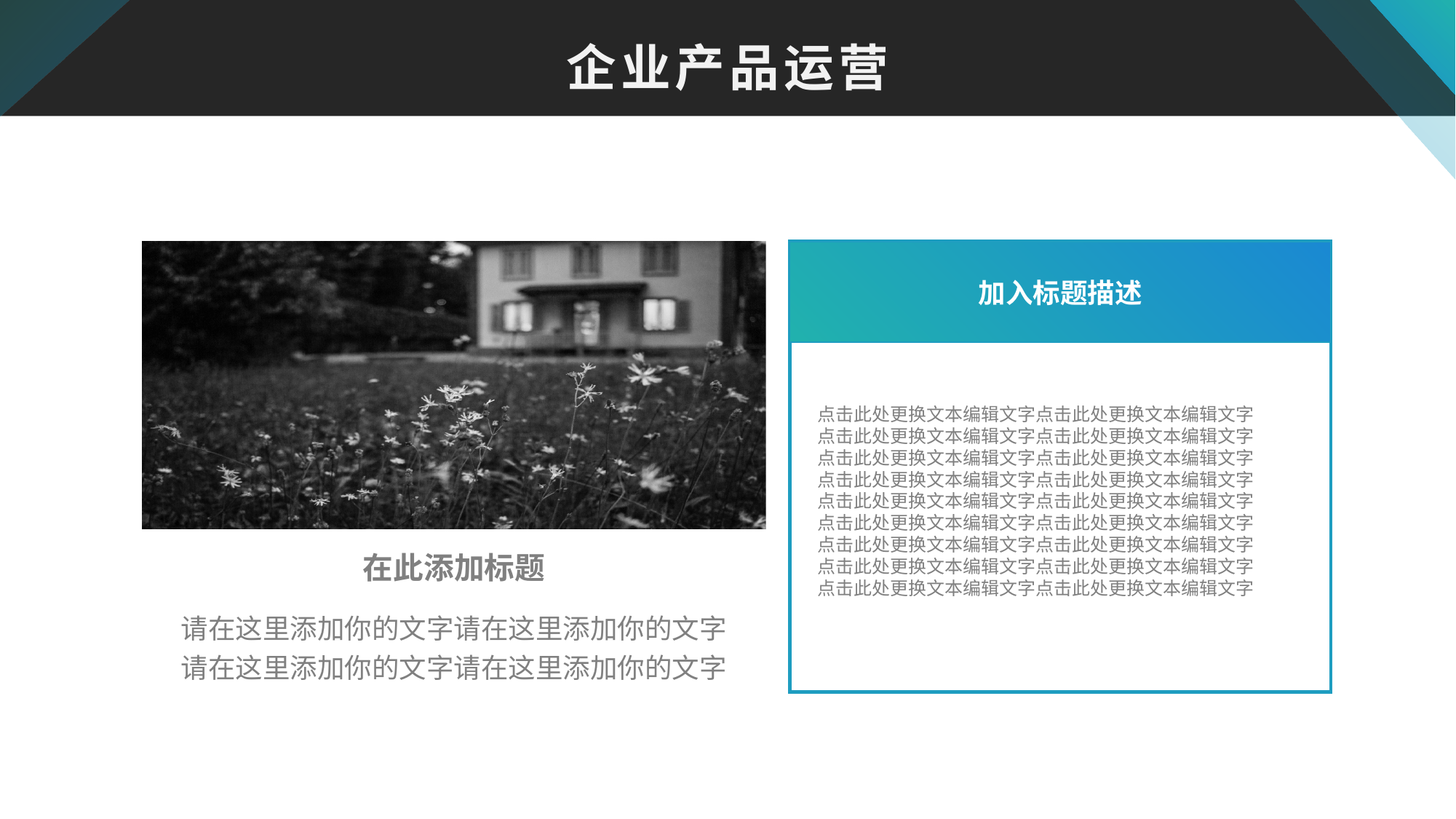

企业产品运营

在此添加标题
请在这里添加你的文字请在这里添加你的文字
请在这里添加你的文字请在这里添加你的文字

加入标题描述
点击此处更换文本编辑文字点击此处更换文本编辑文字
点击此处更换文本编辑文字点击此处更换文本编辑文字
点击此处更换文本编辑文字点击此处更换文本编辑文字
点击此处更换文本编辑文字点击此处更换文本编辑文字
点击此处更换文本编辑文字点击此处更换文本编辑文字
点击此处更换文本编辑文字点击此处更换文本编辑文字
点击此处更换文本编辑文字点击此处更换文本编辑文字
点击此处更换文本编辑文字点击此处更换文本编辑文字
点击此处更换文本编辑文字点击此处更换文本编辑文字